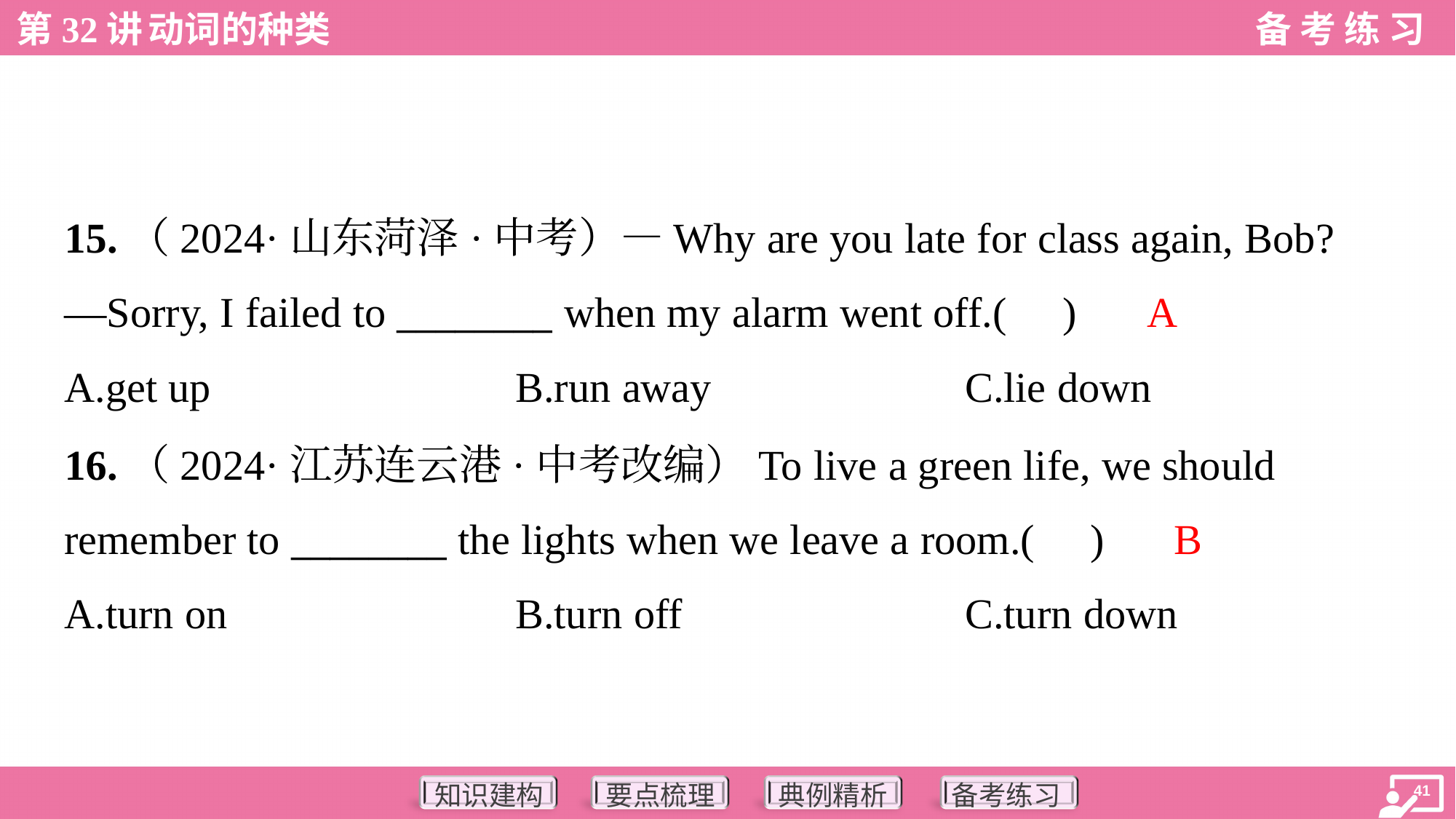

15.（2024·山东菏泽·中考）—Why are you late for class again, Bob?
—Sorry, I failed to ________ when my alarm went off.(     )
A
A.get up	B.run away	C.lie down
16.（2024·江苏连云港·中考改编）To live a green life, we should
remember to ________ the lights when we leave a room.(     )
B
A.turn on	B.turn off	C.turn down